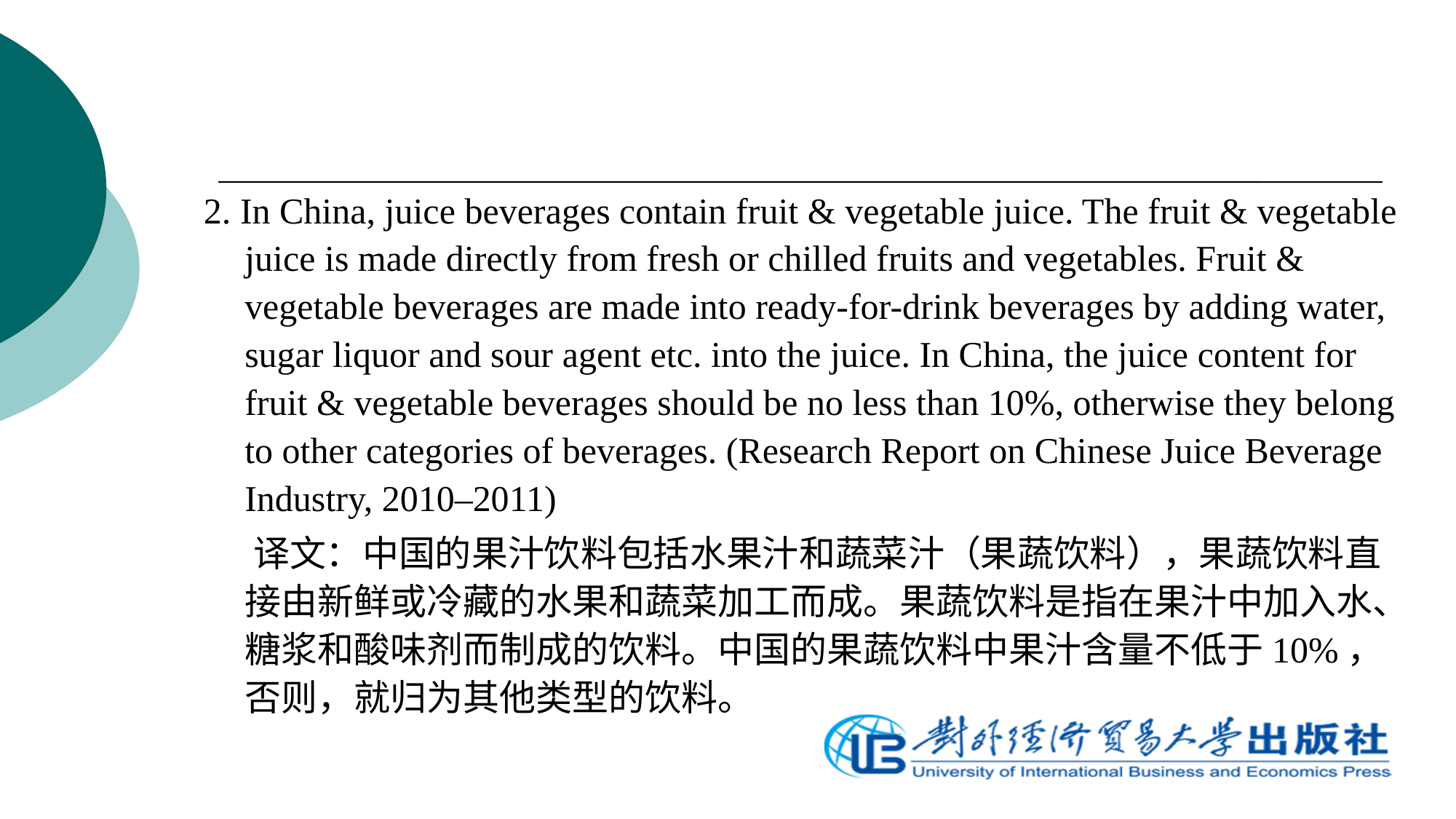

2. In China, juice beverages contain fruit & vegetable juice. The fruit & vegetable juice is made directly from fresh or chilled fruits and vegetables. Fruit & vegetable beverages are made into ready-for-drink beverages by adding water, sugar liquor and sour agent etc. into the juice. In China, the juice content for fruit & vegetable beverages should be no less than 10%, otherwise they belong to other categories of beverages. (Research Report on Chinese Juice Beverage Industry, 2010–2011)
     译文：中国的果汁饮料包括水果汁和蔬菜汁（果蔬饮料），果蔬饮料直接由新鲜或冷藏的水果和蔬菜加工而成。果蔬饮料是指在果汁中加入水、糖浆和酸味剂而制成的饮料。中国的果蔬饮料中果汁含量不低于10%，否则，就归为其他类型的饮料。